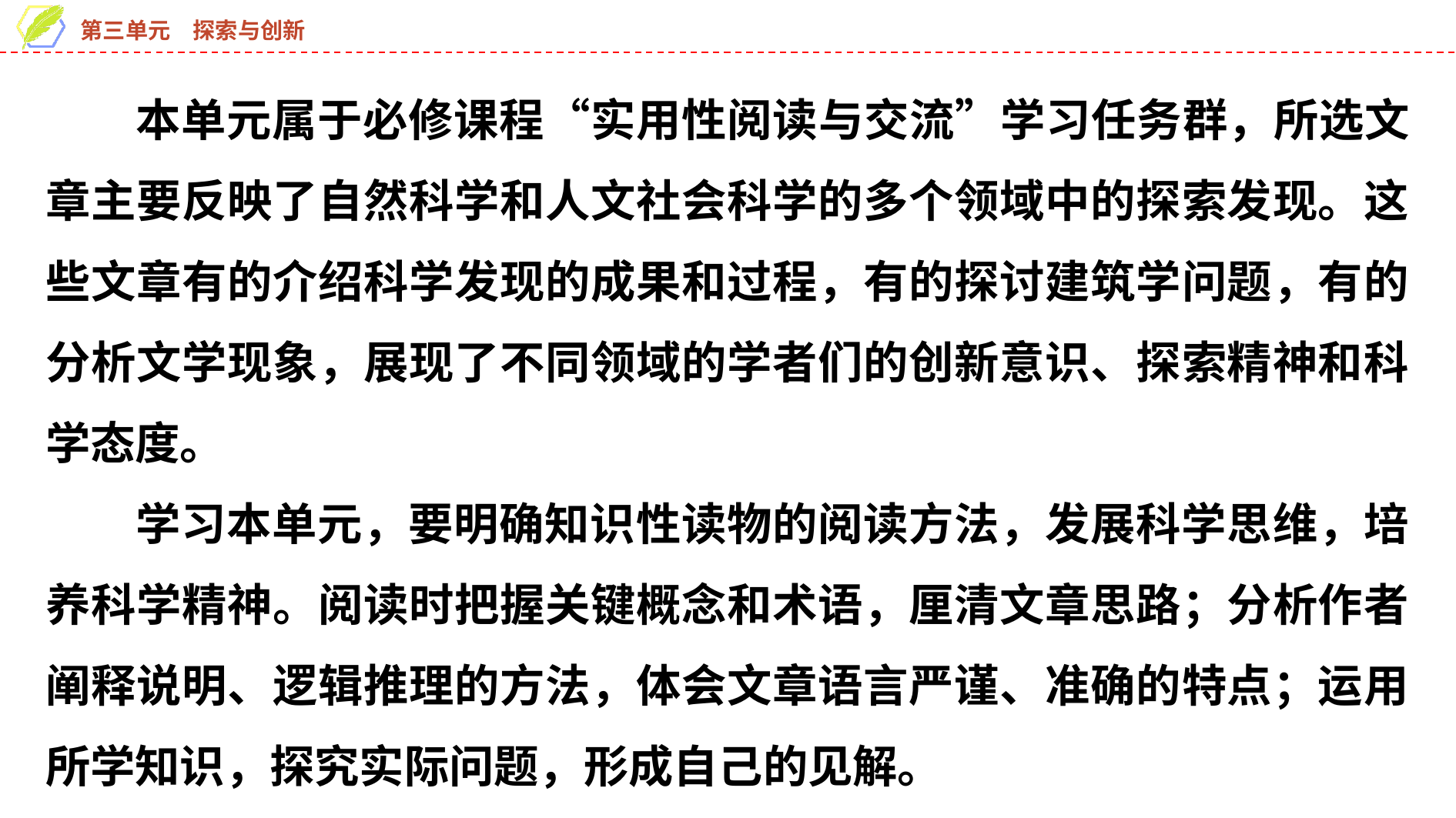

本单元属于必修课程“实用性阅读与交流”学习任务群，所选文章主要反映了自然科学和人文社会科学的多个领域中的探索发现。这些文章有的介绍科学发现的成果和过程，有的探讨建筑学问题，有的分析文学现象，展现了不同领域的学者们的创新意识、探索精神和科学态度。
学习本单元，要明确知识性读物的阅读方法，发展科学思维，培养科学精神。阅读时把握关键概念和术语，厘清文章思路；分析作者阐释说明、逻辑推理的方法，体会文章语言严谨、准确的特点；运用所学知识，探究实际问题，形成自己的见解。